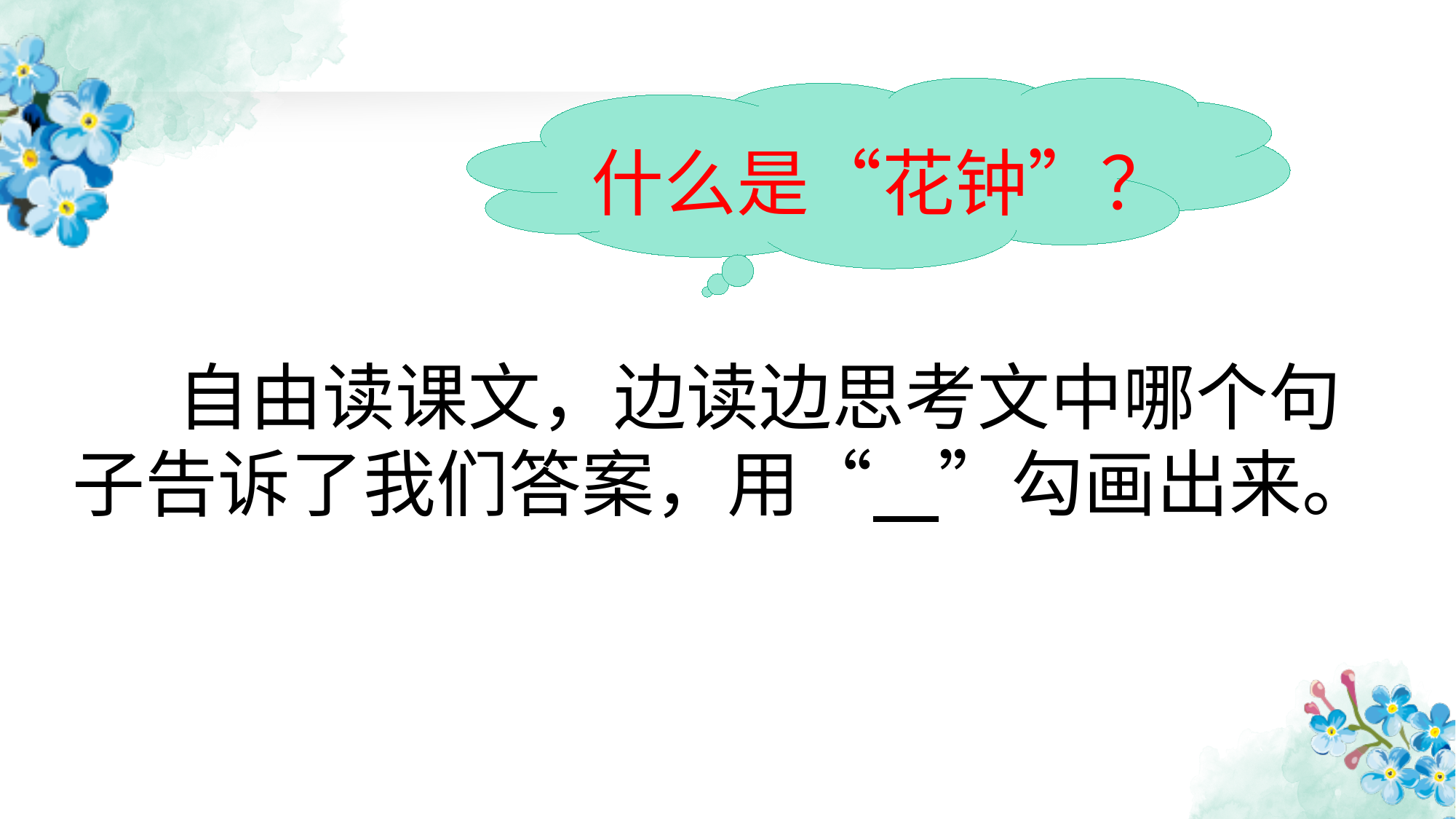

什么是“花钟”？
  自由读课文，边读边思考文中哪个句子告诉了我们答案，用“    ”勾画出来。